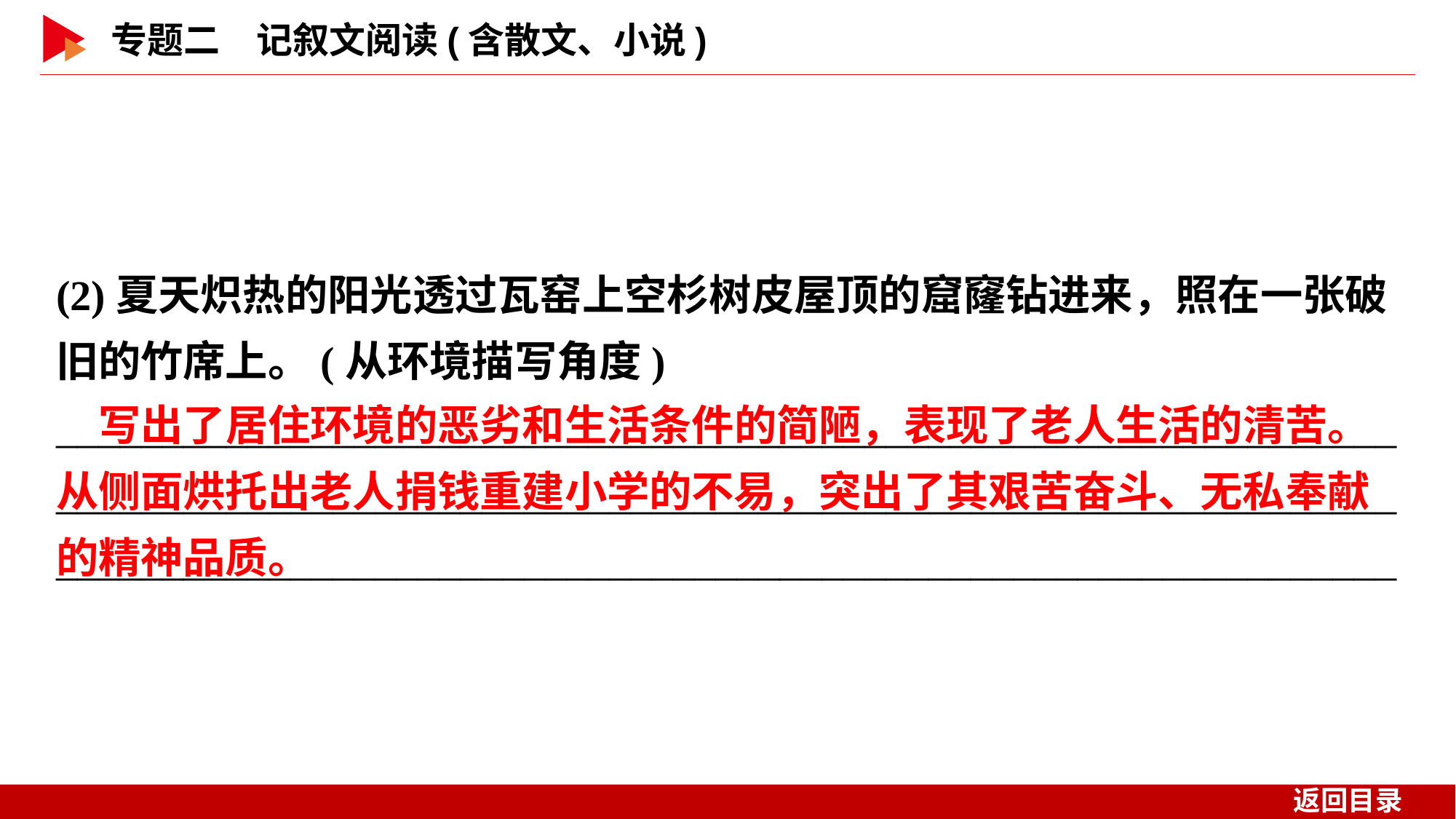

(2)夏天炽热的阳光透过瓦窑上空杉树皮屋顶的窟窿钻进来，照在一张破旧的竹席上。(从环境描写角度) _____________________________________________________________________________________________________________________________________________________________________________________________
　写出了居住环境的恶劣和生活条件的简陋，表现了老人生活的清苦。从侧面烘托出老人捐钱重建小学的不易，突出了其艰苦奋斗、无私奉献的精神品质。